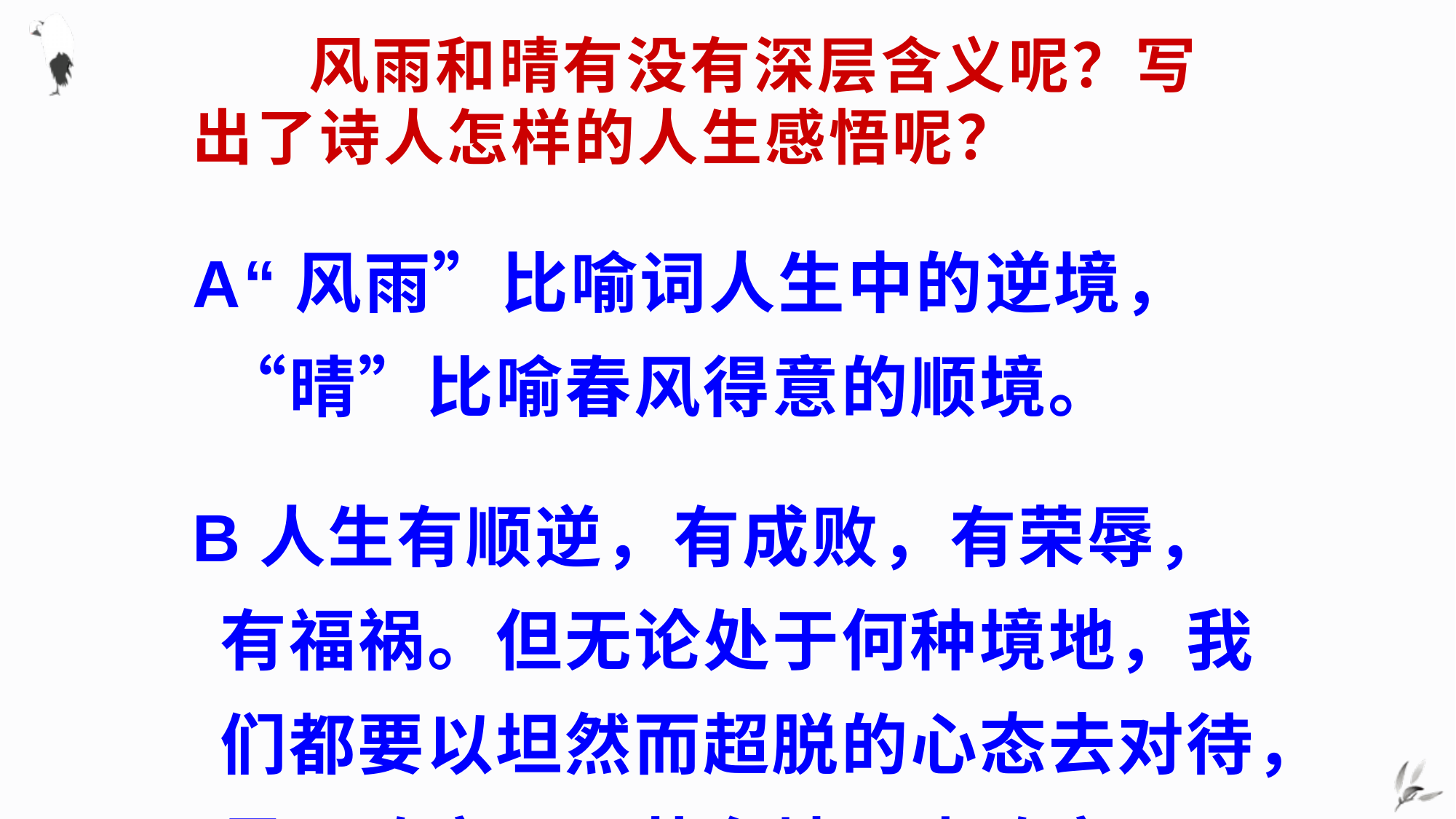

# 风雨和晴有没有深层含义呢？写出了诗人怎样的人生感悟呢？
A“风雨”比喻词人生中的逆境，“晴”比喻春风得意的顺境。
B人生有顺逆，有成败，有荣辱，有福祸。但无论处于何种境地，我们都要以坦然而超脱的心态去对待，风雨改变不了苏东坡，也改变不了我们。